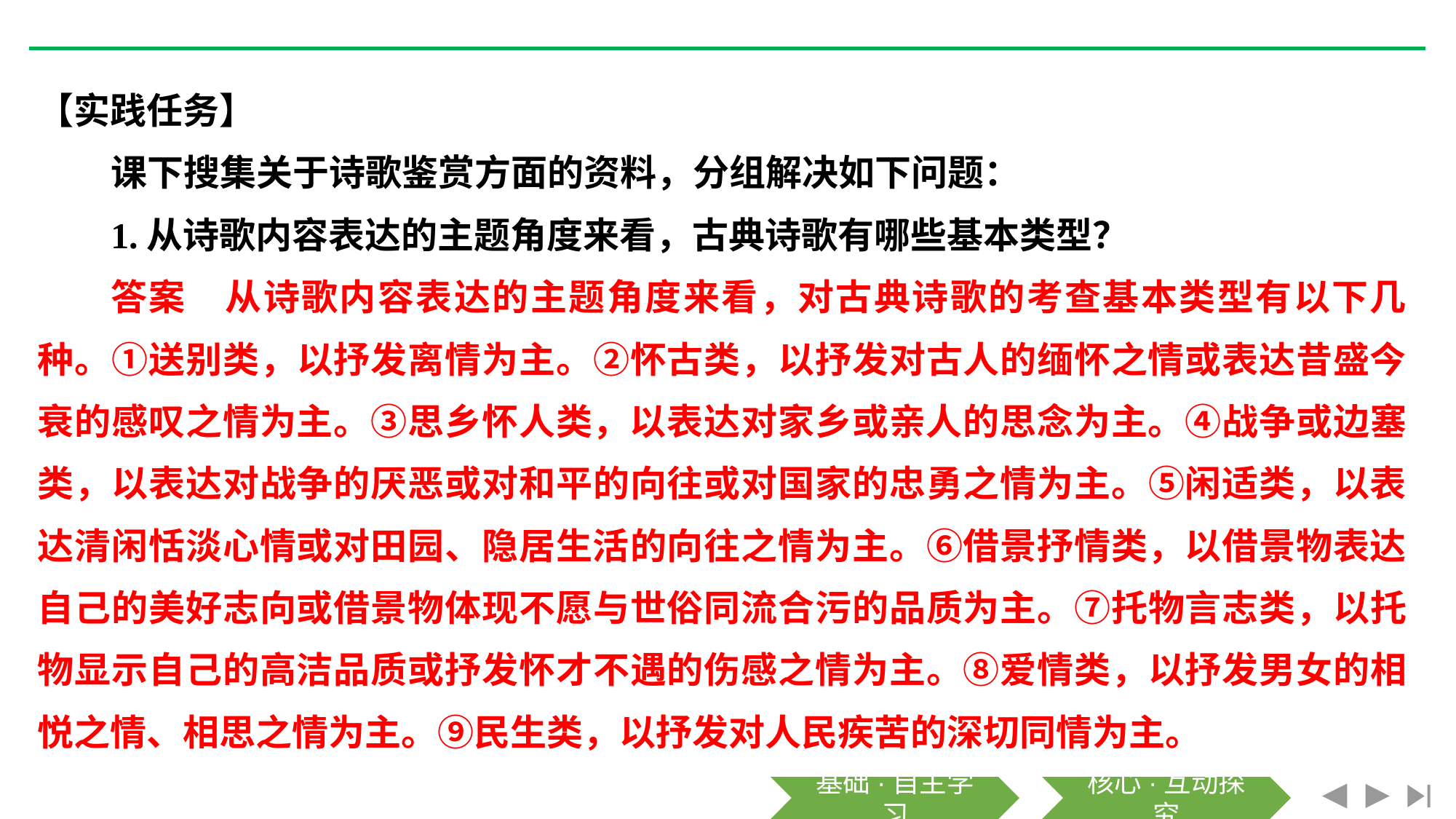

【实践任务】
课下搜集关于诗歌鉴赏方面的资料，分组解决如下问题：
1.从诗歌内容表达的主题角度来看，古典诗歌有哪些基本类型？
答案　从诗歌内容表达的主题角度来看，对古典诗歌的考查基本类型有以下几种。①送别类，以抒发离情为主。②怀古类，以抒发对古人的缅怀之情或表达昔盛今衰的感叹之情为主。③思乡怀人类，以表达对家乡或亲人的思念为主。④战争或边塞类，以表达对战争的厌恶或对和平的向往或对国家的忠勇之情为主。⑤闲适类，以表达清闲恬淡心情或对田园、隐居生活的向往之情为主。⑥借景抒情类，以借景物表达自己的美好志向或借景物体现不愿与世俗同流合污的品质为主。⑦托物言志类，以托物显示自己的高洁品质或抒发怀才不遇的伤感之情为主。⑧爱情类，以抒发男女的相悦之情、相思之情为主。⑨民生类，以抒发对人民疾苦的深切同情为主。